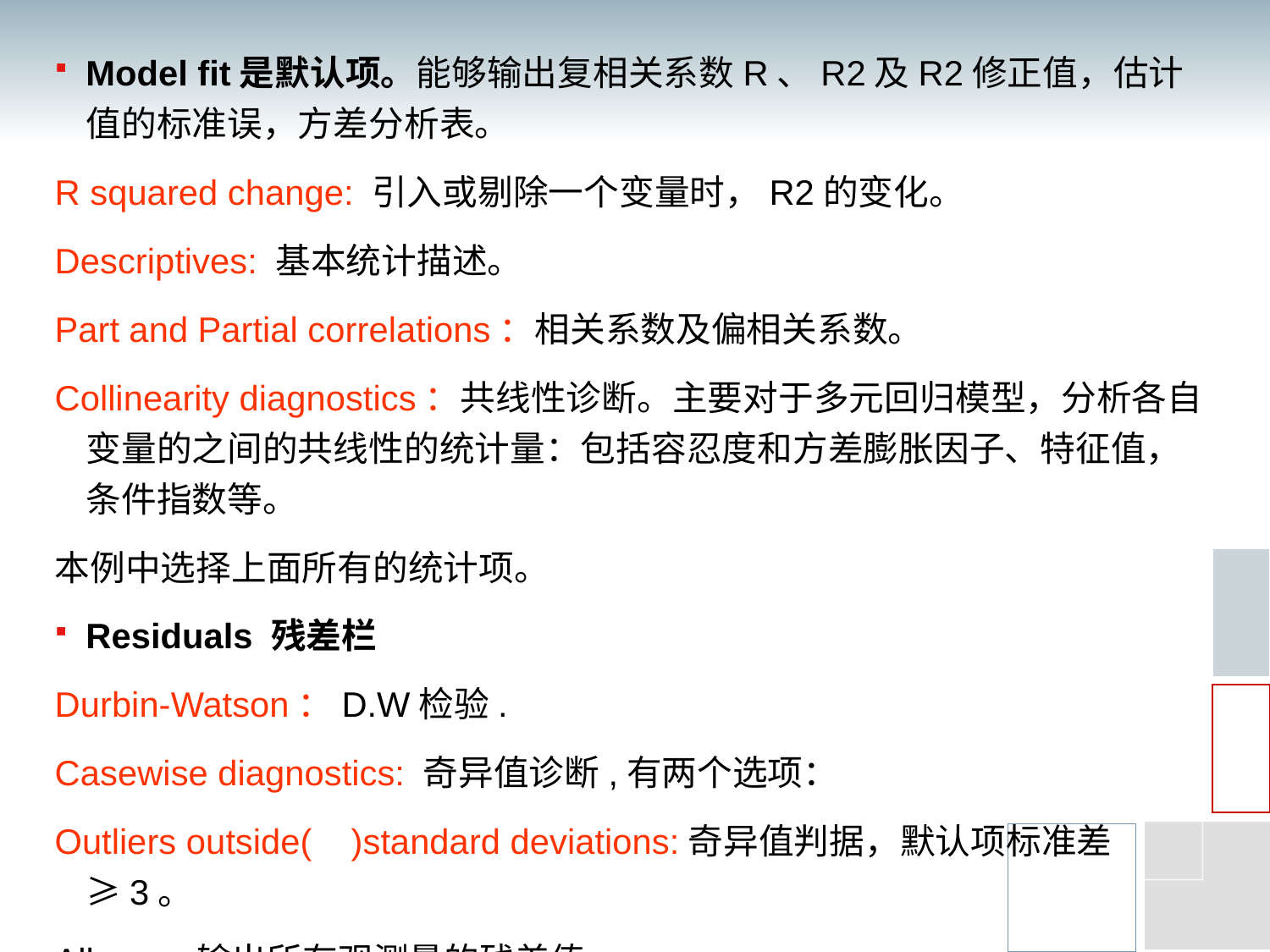

Model fit是默认项。能够输出复相关系数R、R2及R2修正值，估计值的标准误，方差分析表。
R squared change: 引入或剔除一个变量时，R2的变化。
Descriptives: 基本统计描述。
Part and Partial correlations：相关系数及偏相关系数。
Collinearity diagnostics：共线性诊断。主要对于多元回归模型，分析各自变量的之间的共线性的统计量：包括容忍度和方差膨胀因子、特征值，条件指数等。
本例中选择上面所有的统计项。
Residuals 残差栏
Durbin-Watson：D.W检验.
Casewise diagnostics: 奇异值诊断,有两个选项：
Outliers outside(    )standard deviations:奇异值判据，默认项标准差≥3。
All case 输出所有观测量的残差值。
本例中选择D.W检验及奇异值诊断，选择标准差为2，即置信度约为95%。